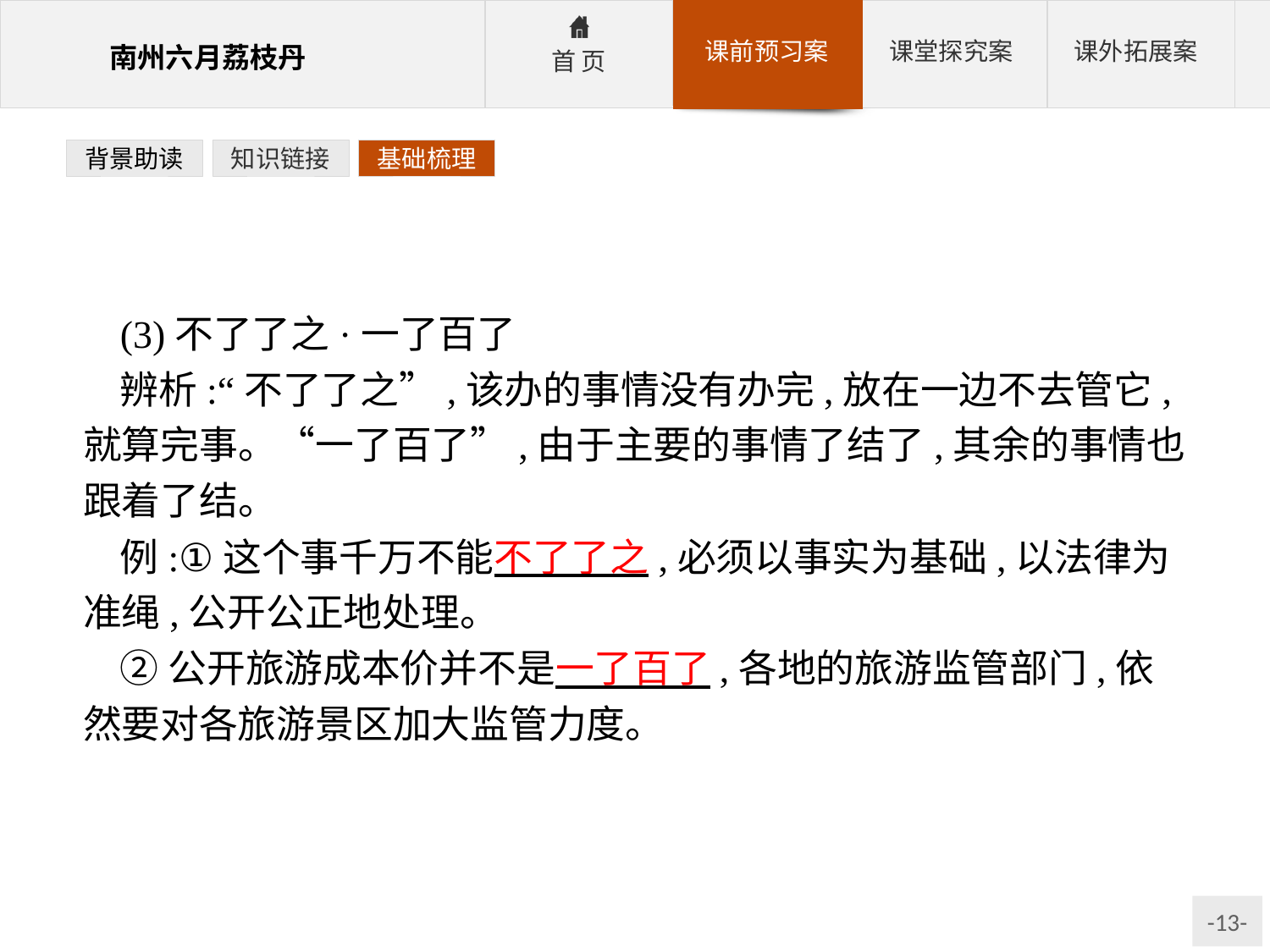

背景助读
知识链接
基础梳理
(3)不了了之·一了百了
辨析:“不了了之”,该办的事情没有办完,放在一边不去管它,就算完事。“一了百了”,由于主要的事情了结了,其余的事情也跟着了结。
例:①这个事千万不能不了了之,必须以事实为基础,以法律为准绳,公开公正地处理。
②公开旅游成本价并不是一了百了,各地的旅游监管部门,依然要对各旅游景区加大监管力度。